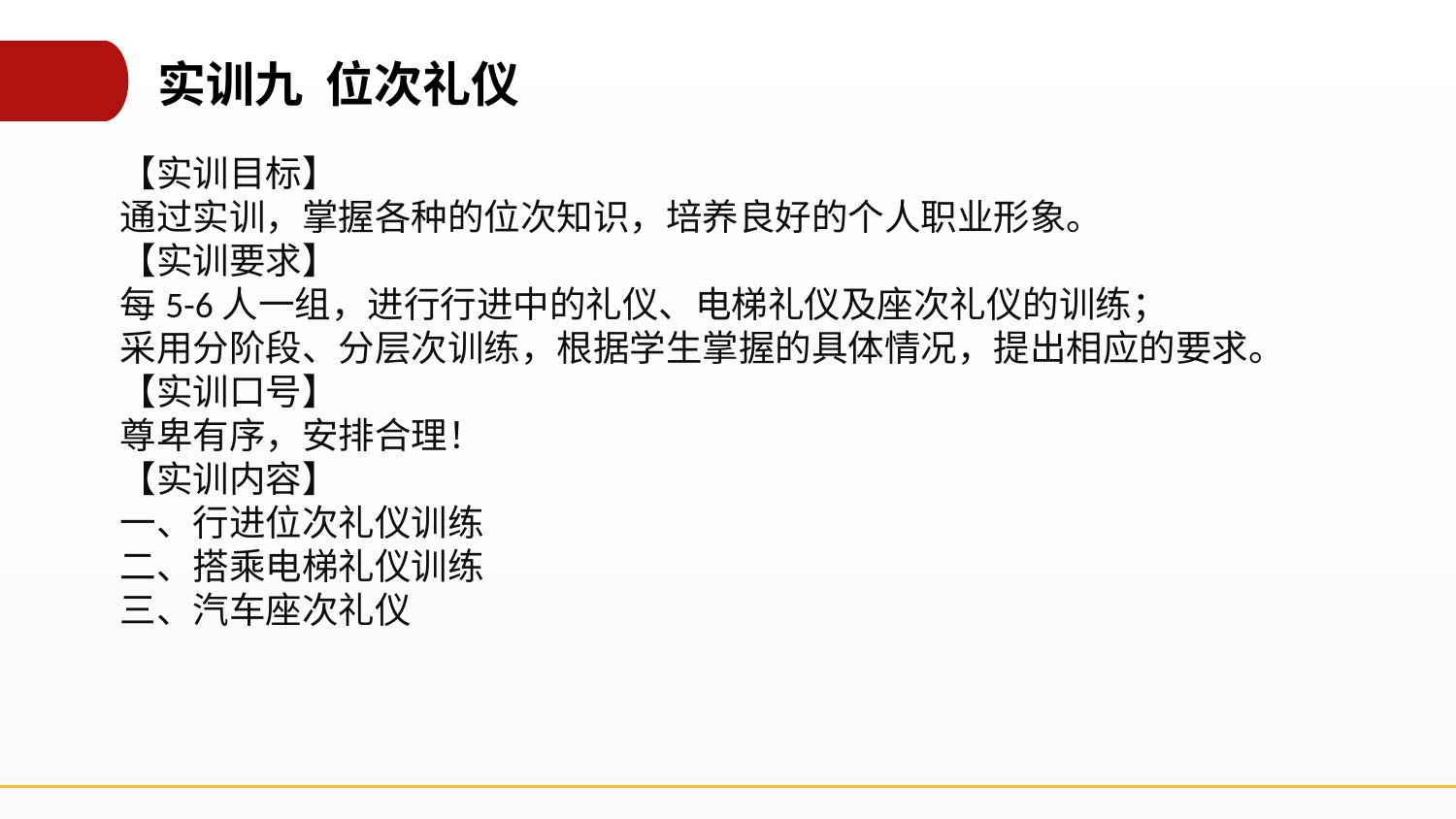

实训九  位次礼仪
【实训目标】
通过实训，掌握各种的位次知识，培养良好的个人职业形象。
【实训要求】
每5-6人一组，进行行进中的礼仪、电梯礼仪及座次礼仪的训练；
采用分阶段、分层次训练，根据学生掌握的具体情况，提出相应的要求。
【实训口号】
尊卑有序，安排合理！
【实训内容】
一、行进位次礼仪训练
二、搭乘电梯礼仪训练
三、汽车座次礼仪